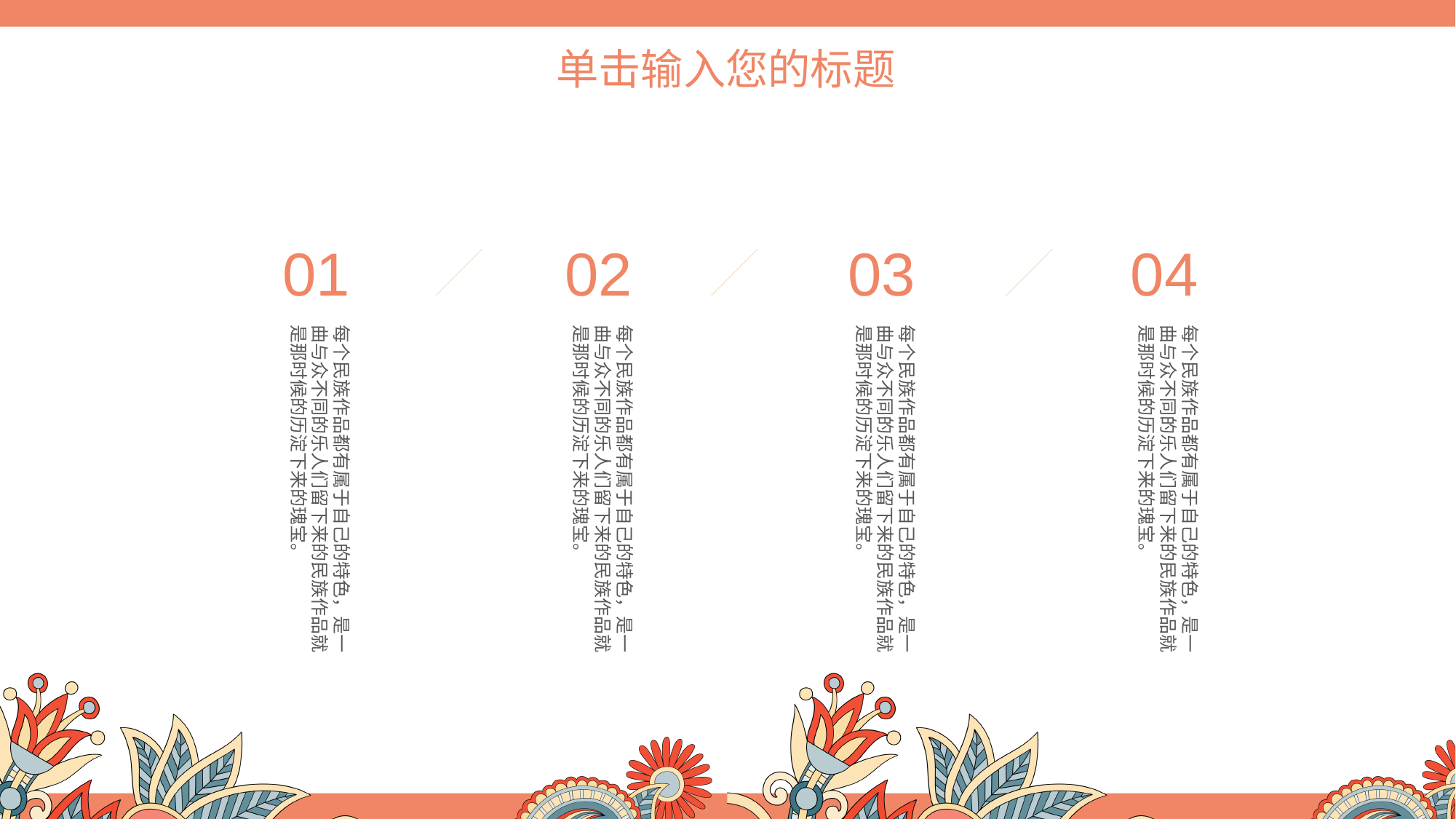

01
每个民族作品都有属于自己的特色，是一曲与众不同的乐人们留下来的民族作品就是那时候的历淀下来的瑰宝。

02
每个民族作品都有属于自己的特色，是一曲与众不同的乐人们留下来的民族作品就是那时候的历淀下来的瑰宝。

03
每个民族作品都有属于自己的特色，是一曲与众不同的乐人们留下来的民族作品就是那时候的历淀下来的瑰宝。

04
每个民族作品都有属于自己的特色，是一曲与众不同的乐人们留下来的民族作品就是那时候的历淀下来的瑰宝。